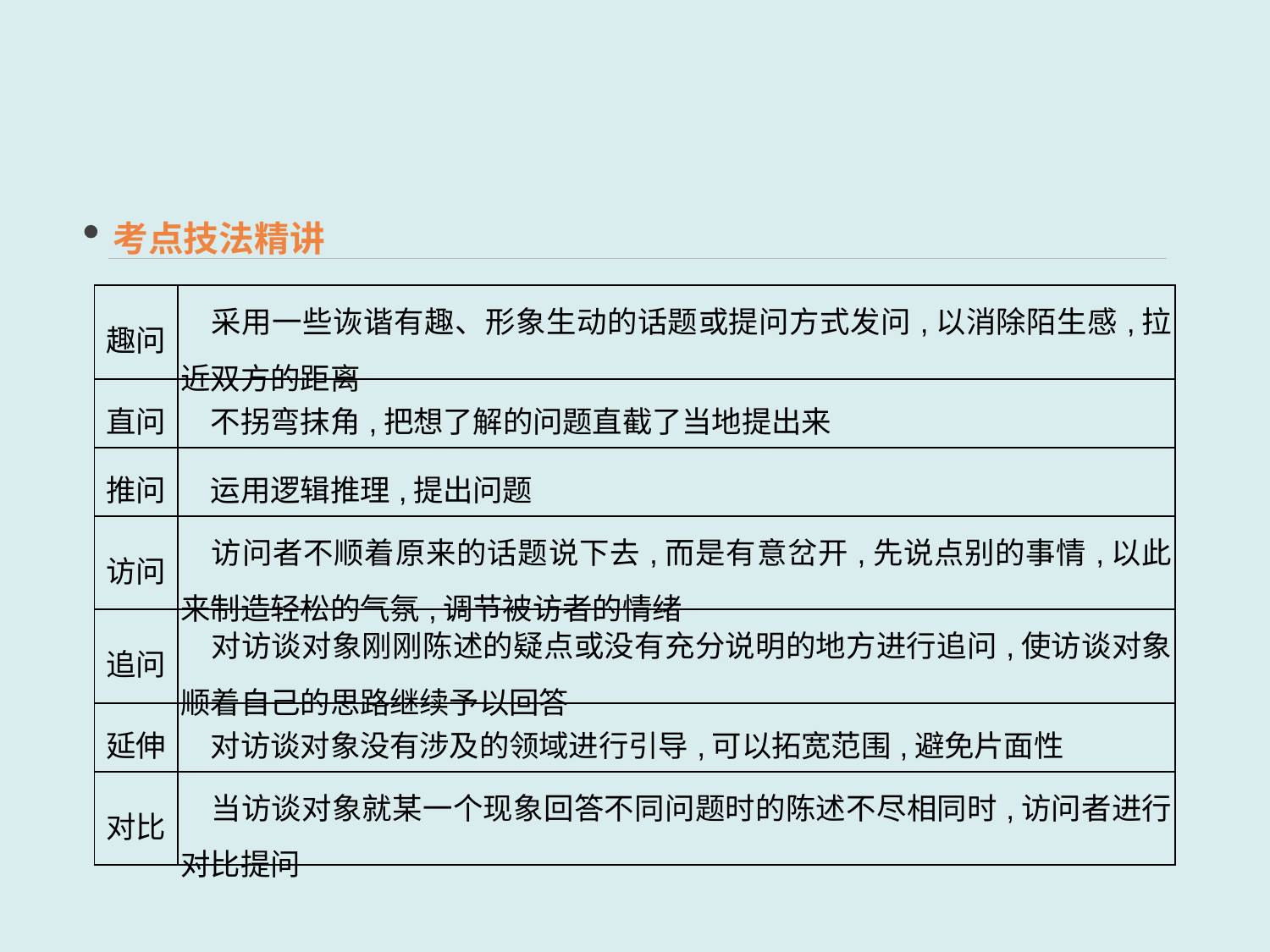

考点技法精讲

| 趣问 | 采用一些诙谐有趣、形象生动的话题或提问方式发问,以消除陌生感,拉近双方的距离 |
| --- | --- |
| 直问 | 不拐弯抹角,把想了解的问题直截了当地提出来 |
| 推问 | 运用逻辑推理,提出问题 |
| 访问 | 访问者不顺着原来的话题说下去,而是有意岔开,先说点别的事情,以此来制造轻松的气氛,调节被访者的情绪 |
| 追问 | 对访谈对象刚刚陈述的疑点或没有充分说明的地方进行追问,使访谈对象顺着自己的思路继续予以回答 |
| 延伸 | 对访谈对象没有涉及的领域进行引导,可以拓宽范围,避免片面性 |
| 对比 | 当访谈对象就某一个现象回答不同问题时的陈述不尽相同时,访问者进行对比提问 |